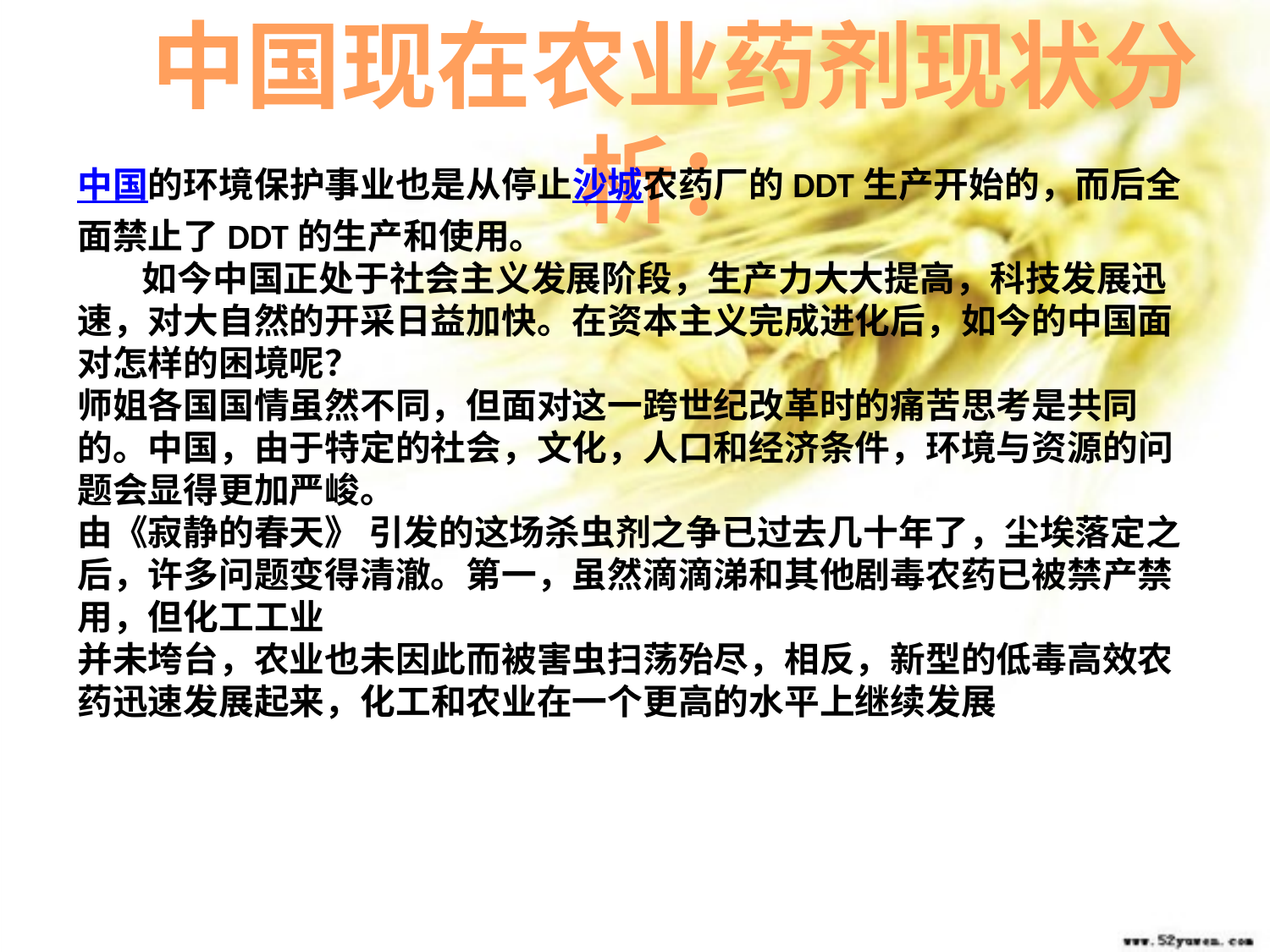

中国现在农业药剂现状分析：
中国的环境保护事业也是从停止沙城农药厂的DDT生产开始的，而后全面禁止了DDT的生产和使用。
       如今中国正处于社会主义发展阶段，生产力大大提高，科技发展迅速，对大自然的开采日益加快。在资本主义完成进化后，如今的中国面对怎样的困境呢？
师姐各国国情虽然不同，但面对这一跨世纪改革时的痛苦思考是共同的。中国，由于特定的社会，文化，人口和经济条件，环境与资源的问题会显得更加严峻。
由《寂静的春天》 引发的这场杀虫剂之争已过去几十年了，尘埃落定之后，许多问题变得清澈。第一，虽然滴滴涕和其他剧毒农药已被禁产禁用，但化工工业
并未垮台，农业也未因此而被害虫扫荡殆尽，相反，新型的低毒高效农药迅速发展起来，化工和农业在一个更高的水平上继续发展